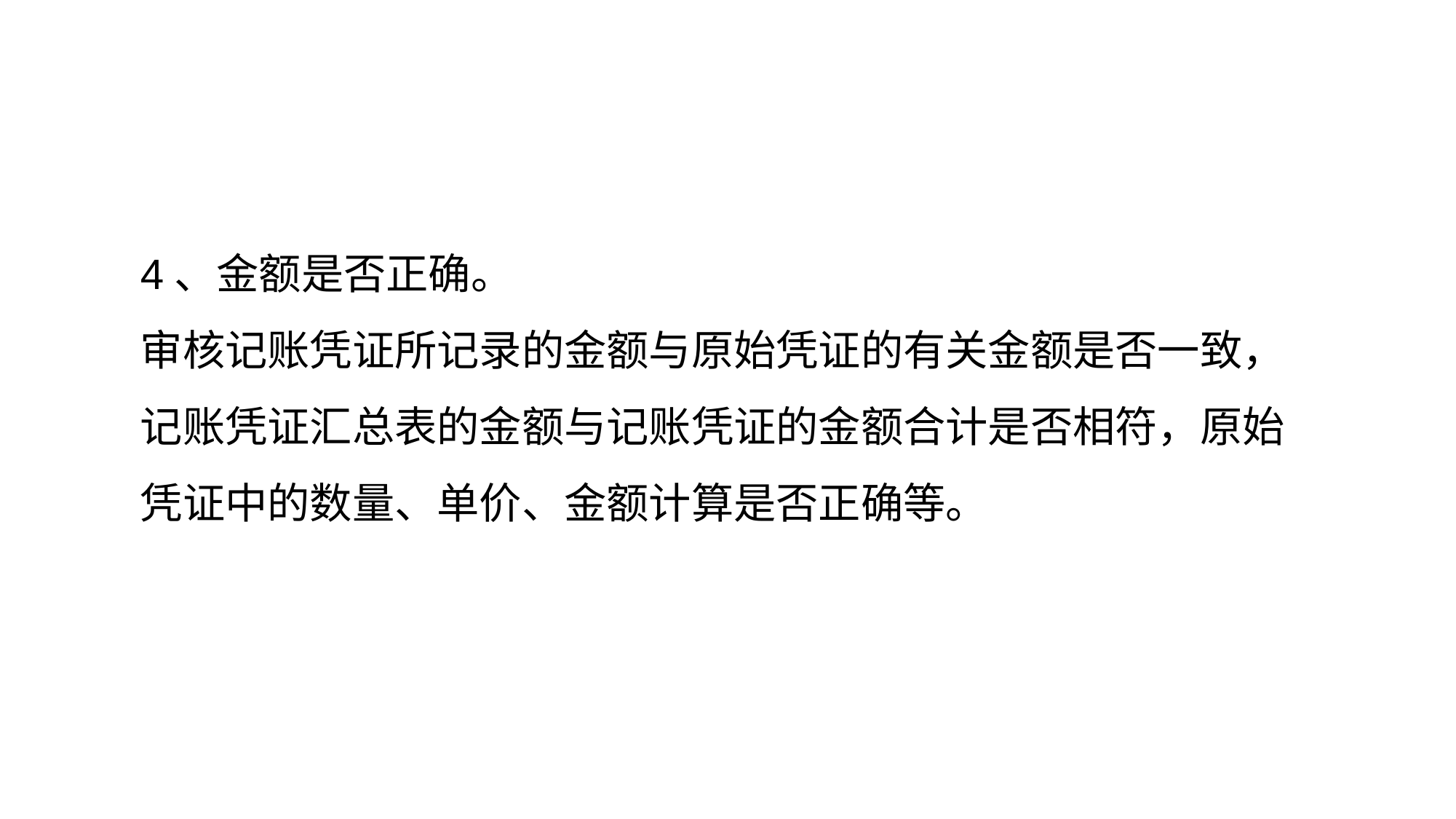

4、金额是否正确。
审核记账凭证所记录的金额与原始凭证的有关金额是否一致，记账凭证汇总表的金额与记账凭证的金额合计是否相符，原始凭证中的数量、单价、金额计算是否正确等。